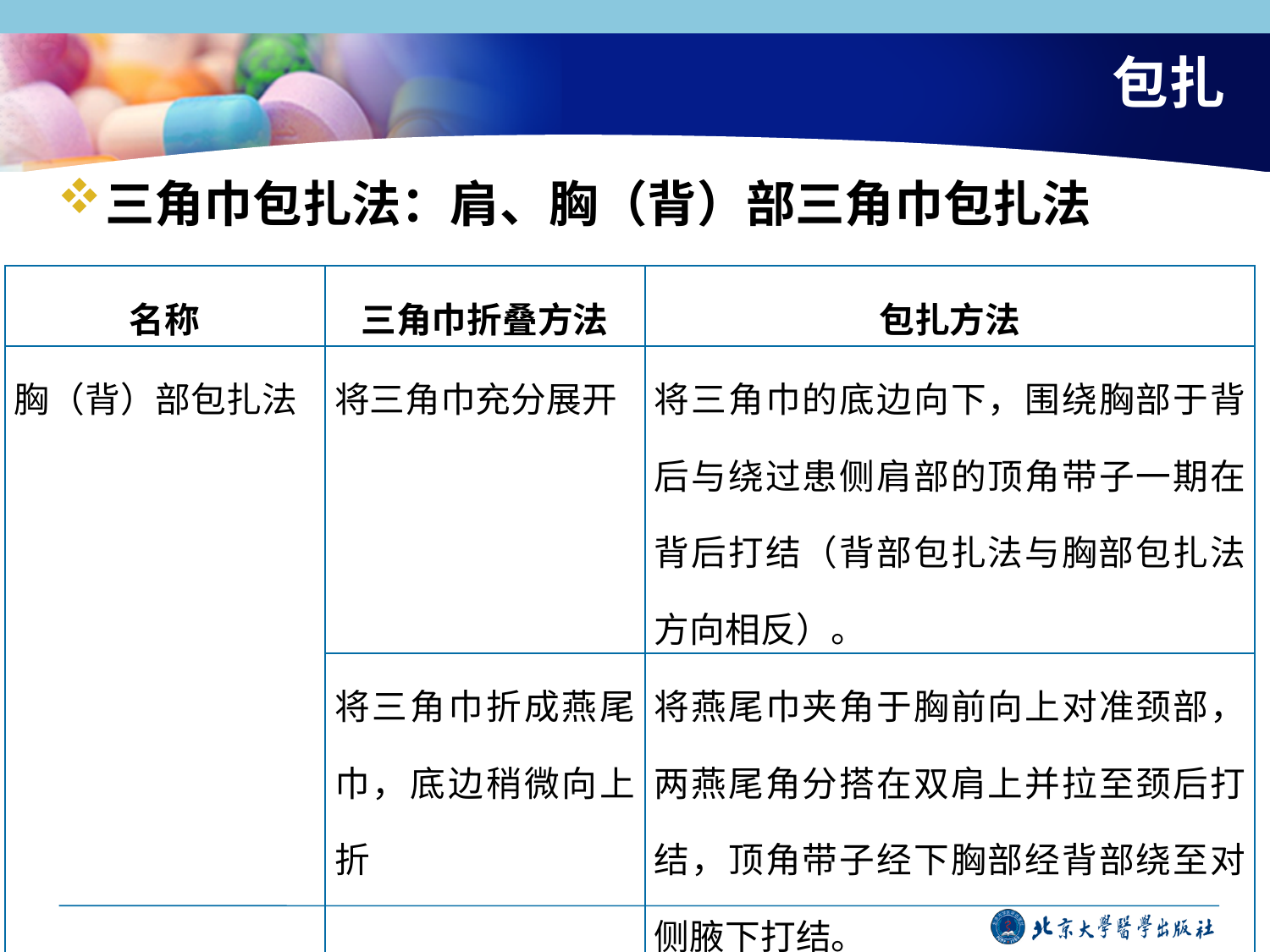

# 包扎
三角巾包扎法：肩、胸（背）部三角巾包扎法
| 名称 | 三角巾折叠方法 | 包扎方法 |
| --- | --- | --- |
| 胸（背）部包扎法 | 将三角巾充分展开 | 将三角巾的底边向下，围绕胸部于背后与绕过患侧肩部的顶角带子一期在背后打结（背部包扎法与胸部包扎法方向相反）。 |
|  | 将三角巾折成燕尾巾，底边稍微向上折 | 将燕尾巾夹角于胸前向上对准颈部，两燕尾角分搭在双肩上并拉至颈后打结，顶角带子经下胸部经背部绕至对侧腋下打结。 |